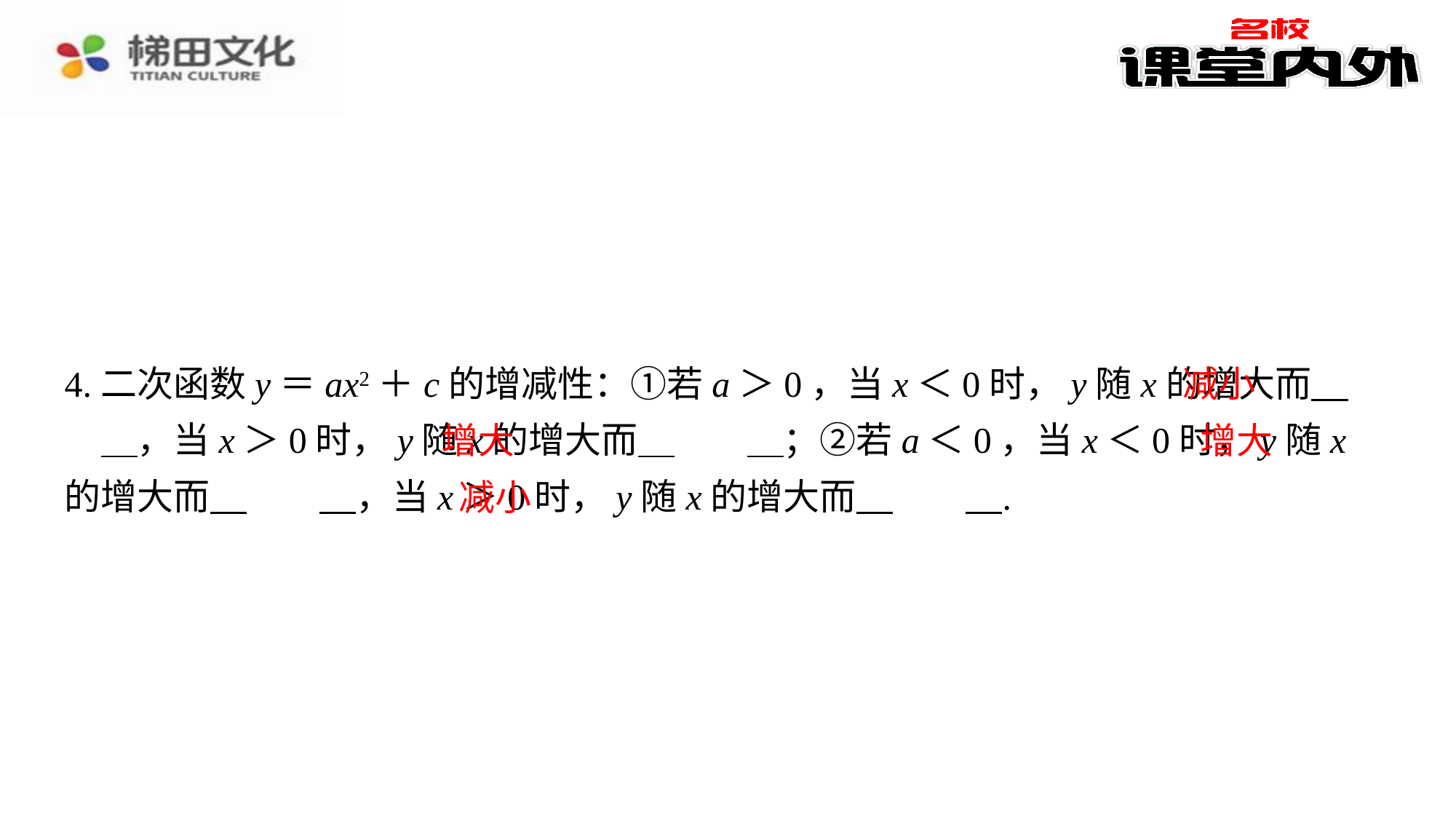

减小
4.二次函数y＝ax2＋c的增减性：①若a＞0，当x＜0时，y随x的增大而 　减小　⁠，当x＞0时，y随x的增大而 　增大　⁠；②若a＜0，当x＜0时，y随x的增大而 　增大　⁠，当x＞0时，y随x的增大而 　减小　⁠.
增大
增大
减小